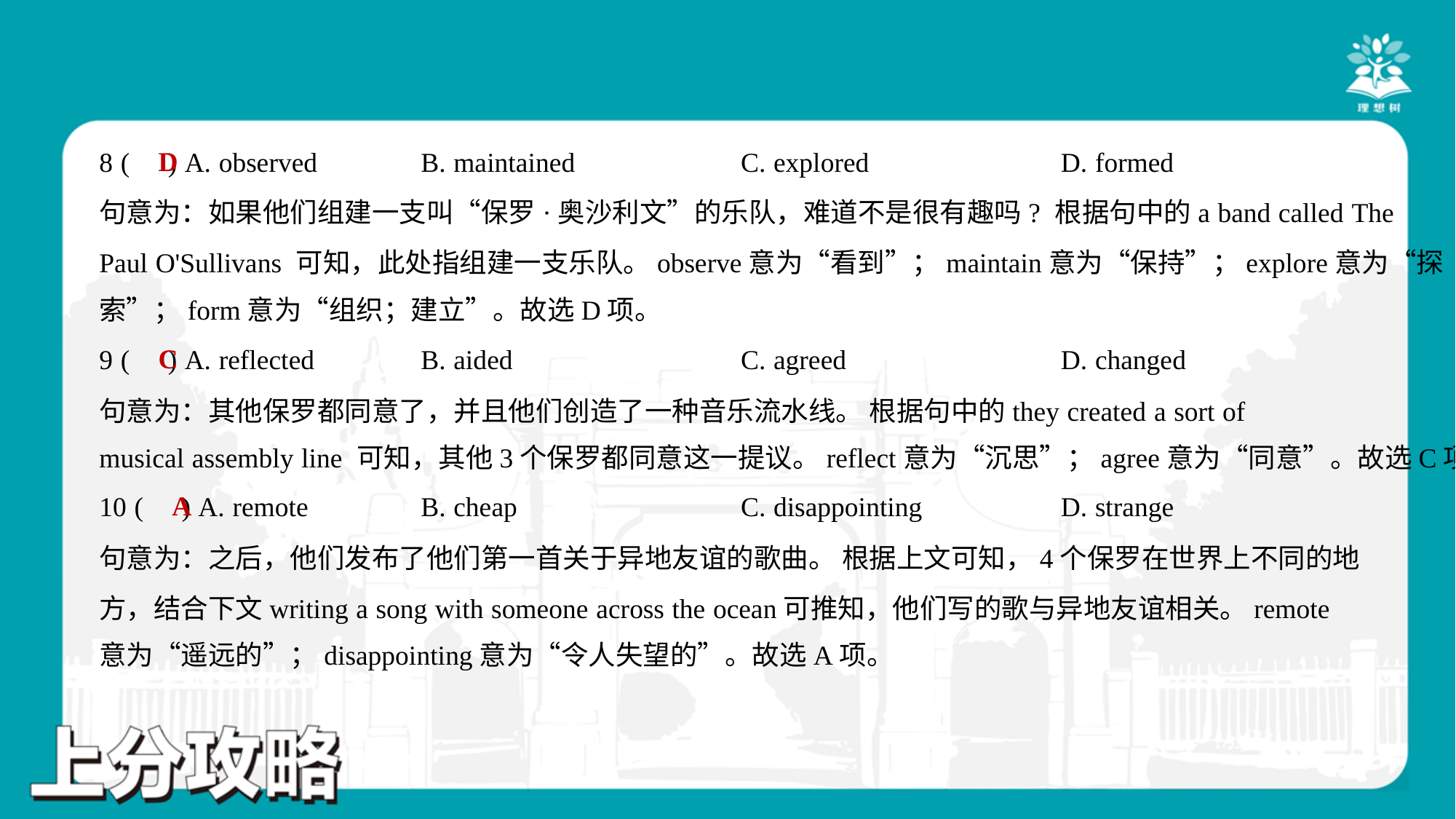

D
8 (     ) A. observed	B. maintained	C. explored	D. formed
句意为：如果他们组建一支叫“保罗·奥沙利文”的乐队，难道不是很有趣吗? 根据句中的a band called The
Paul O'Sullivans 可知，此处指组建一支乐队。observe意为“看到”；maintain意为“保持”；explore意为“探
索”；form意为“组织；建立”。故选D项。
C
9 (     ) A. reflected	B. aided	C. agreed	D. changed
句意为：其他保罗都同意了，并且他们创造了一种音乐流水线。 根据句中的they created a sort of
musical assembly line 可知，其他3个保罗都同意这一提议。reflect意为“沉思”；agree意为“同意”。故选C项。
A
10 (     ) A. remote	B. cheap	C. disappointing	D. strange
句意为：之后，他们发布了他们第一首关于异地友谊的歌曲。 根据上文可知，4个保罗在世界上不同的地
方，结合下文writing a song with someone across the ocean可推知，他们写的歌与异地友谊相关。remote
意为“遥远的”；disappointing意为“令人失望的”。故选A项。